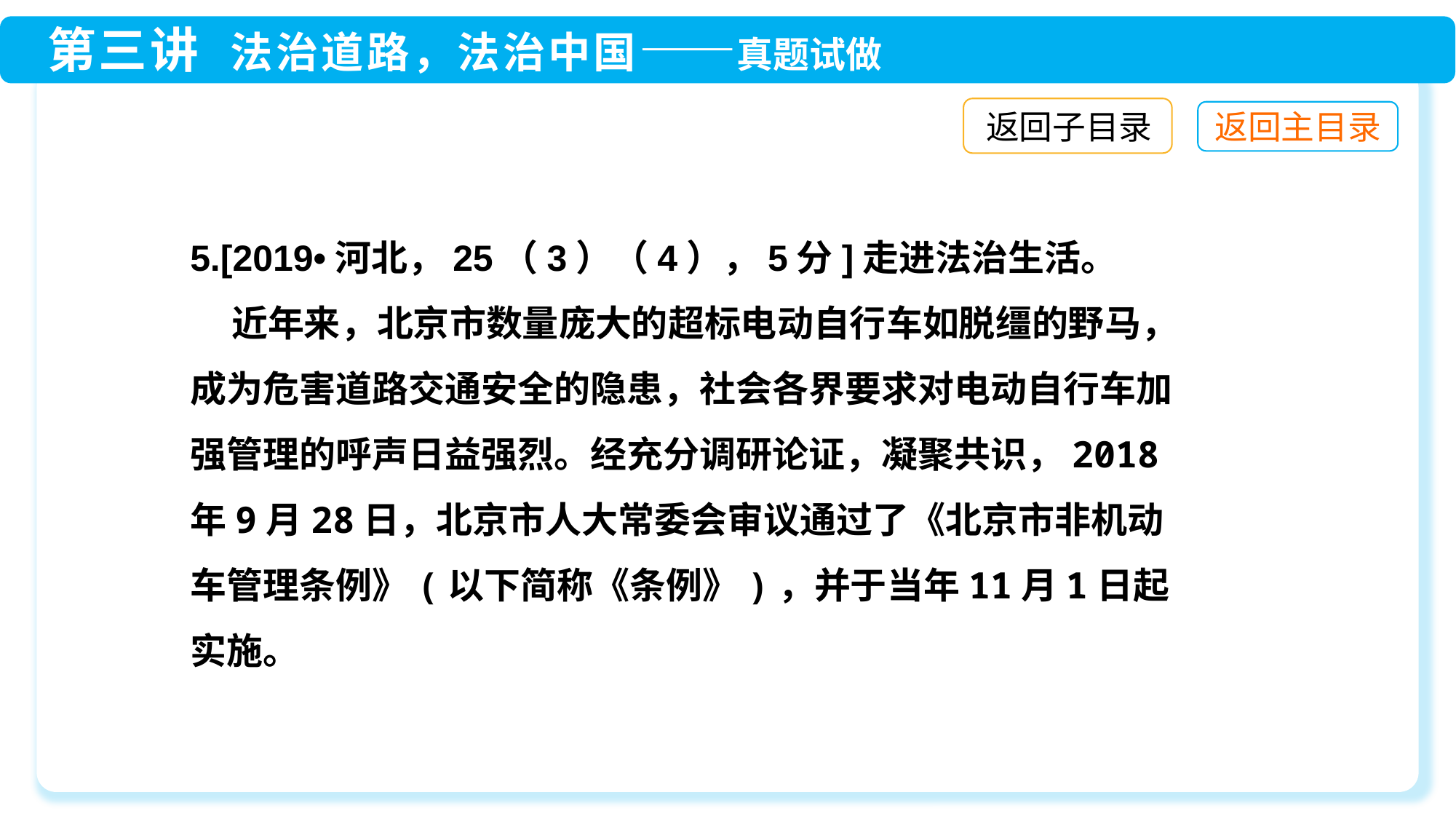

返回子目录

5.[2019•河北，25（3）（4），5分]走进法治生活。
    近年来，北京市数量庞大的超标电动自行车如脱缰的野马，成为危害道路交通安全的隐患，社会各界要求对电动自行车加强管理的呼声日益强烈。经充分调研论证，凝聚共识，2018年9月28日，北京市人大常委会审议通过了《北京市非机动车管理条例》(以下简称《条例》)，并于当年11月1日起实施。